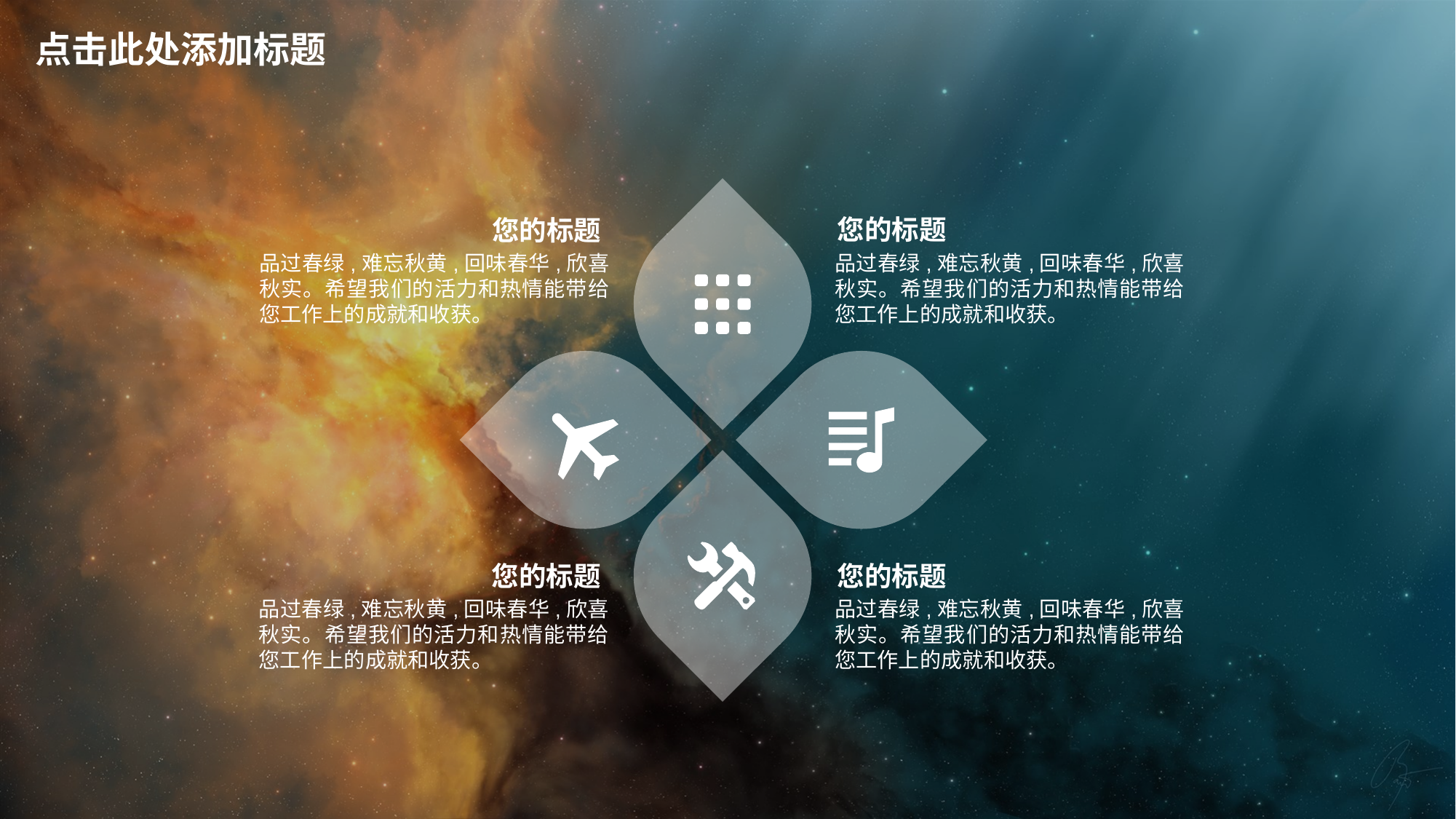

点击此处添加标题
您的标题
品过春绿,难忘秋黄,回味春华,欣喜秋实。希望我们的活力和热情能带给您工作上的成就和收获。
您的标题
品过春绿,难忘秋黄,回味春华,欣喜秋实。希望我们的活力和热情能带给您工作上的成就和收获。

您的标题
品过春绿,难忘秋黄,回味春华,欣喜秋实。希望我们的活力和热情能带给您工作上的成就和收获。
您的标题
品过春绿,难忘秋黄,回味春华,欣喜秋实。希望我们的活力和热情能带给您工作上的成就和收获。